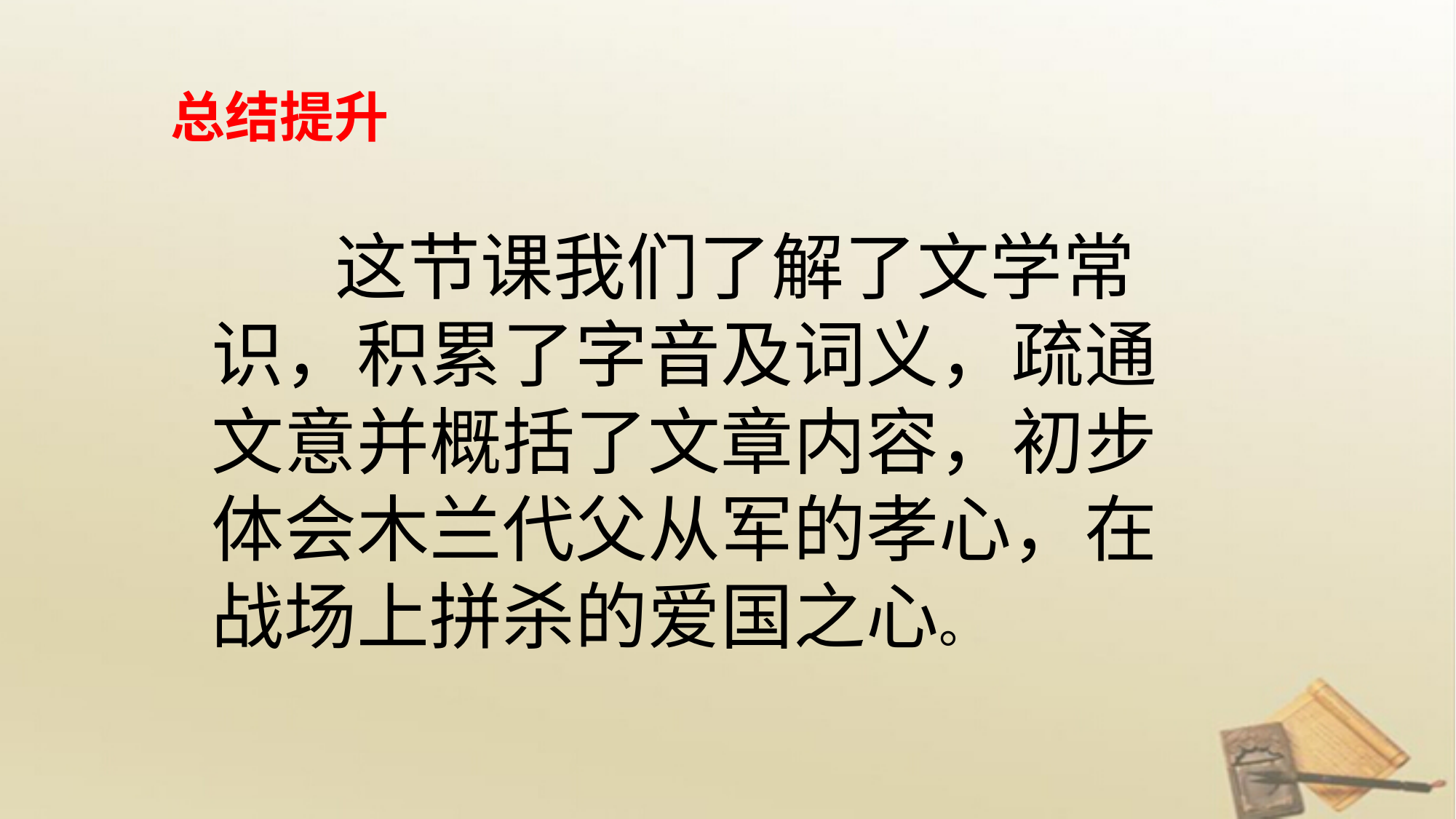

# 总结提升

              这节课我们了解了文学常识，积累了字音及词义，疏通文意并概括了文章内容，初步体会木兰代父从军的孝心，在战场上拼杀的爱国之心。